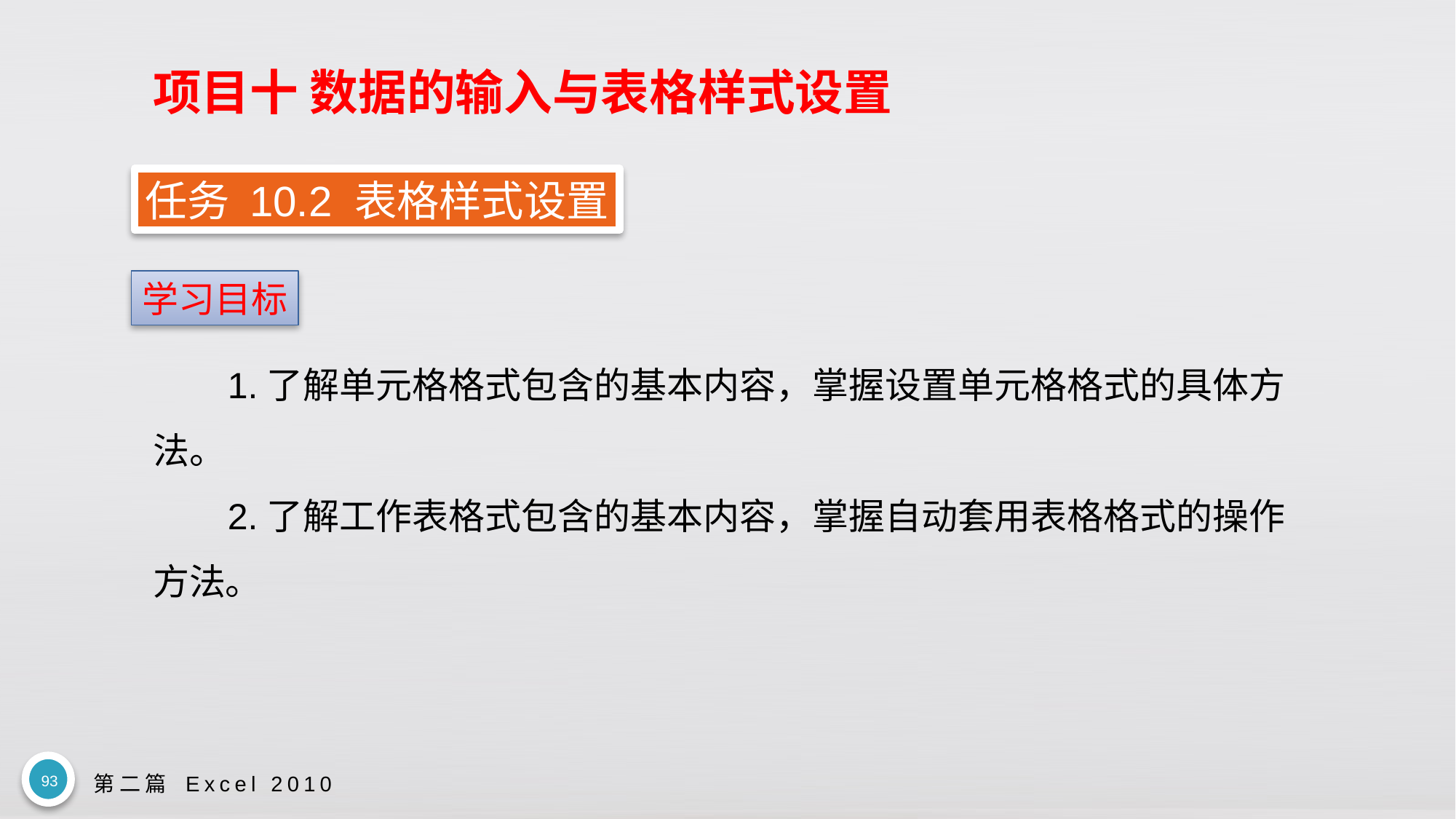

# 项目十 数据的输入与表格样式设置
任务 10.2 表格样式设置
学习目标
1.了解单元格格式包含的基本内容，掌握设置单元格格式的具体方法。
2.了解工作表格式包含的基本内容，掌握自动套用表格格式的操作方法。
93